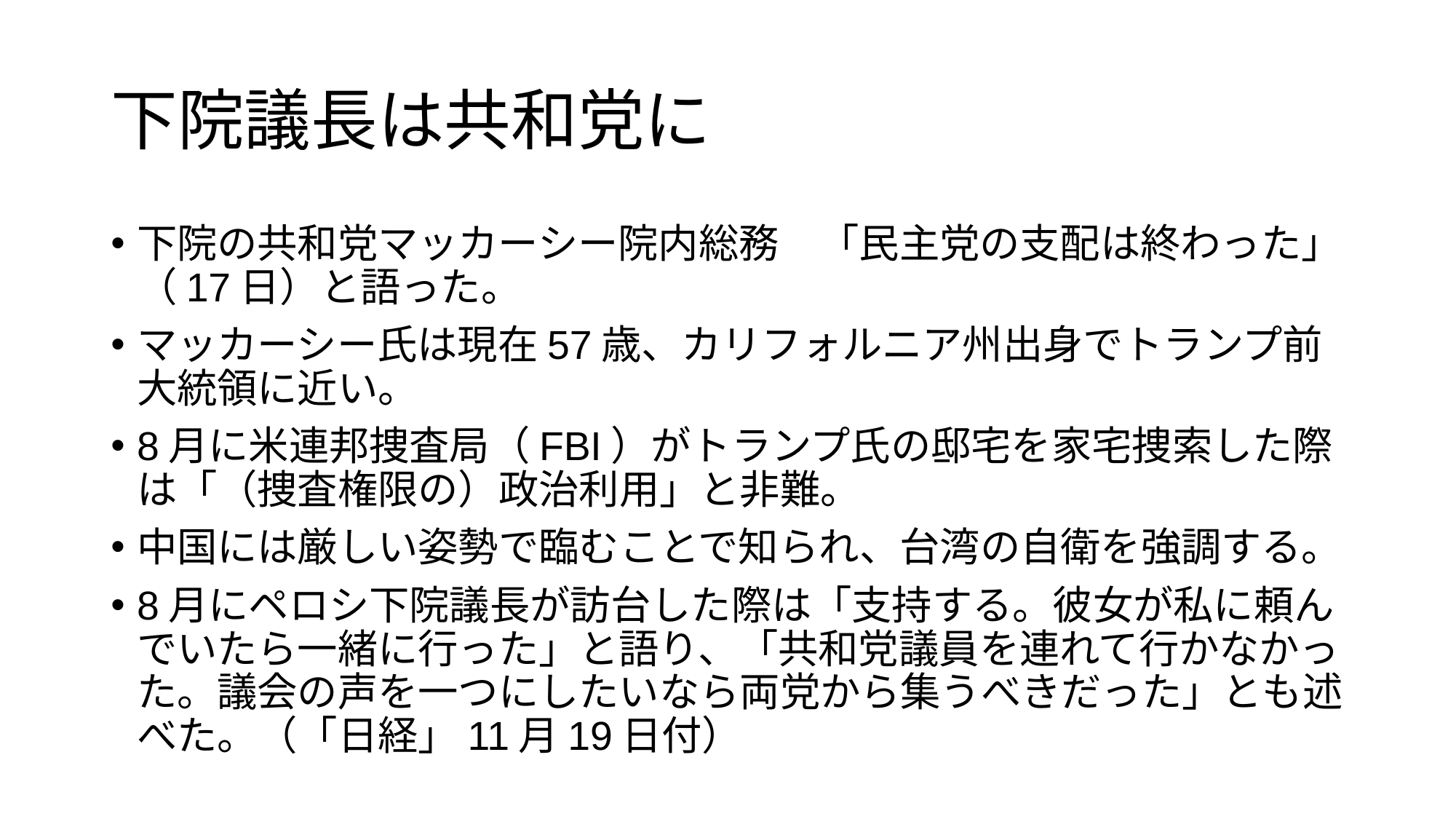

# 下院議長は共和党に
下院の共和党マッカーシー院内総務　「民主党の支配は終わった」（17日）と語った。
マッカーシー氏は現在57歳、カリフォルニア州出身でトランプ前大統領に近い。
8月に米連邦捜査局（FBI）がトランプ氏の邸宅を家宅捜索した際は「（捜査権限の）政治利用」と非難。
中国には厳しい姿勢で臨むことで知られ、台湾の自衛を強調する。
8月にペロシ下院議長が訪台した際は「支持する。彼女が私に頼んでいたら一緒に行った」と語り、「共和党議員を連れて行かなかった。議会の声を一つにしたいなら両党から集うべきだった」とも述べた。（「日経」11月19日付）